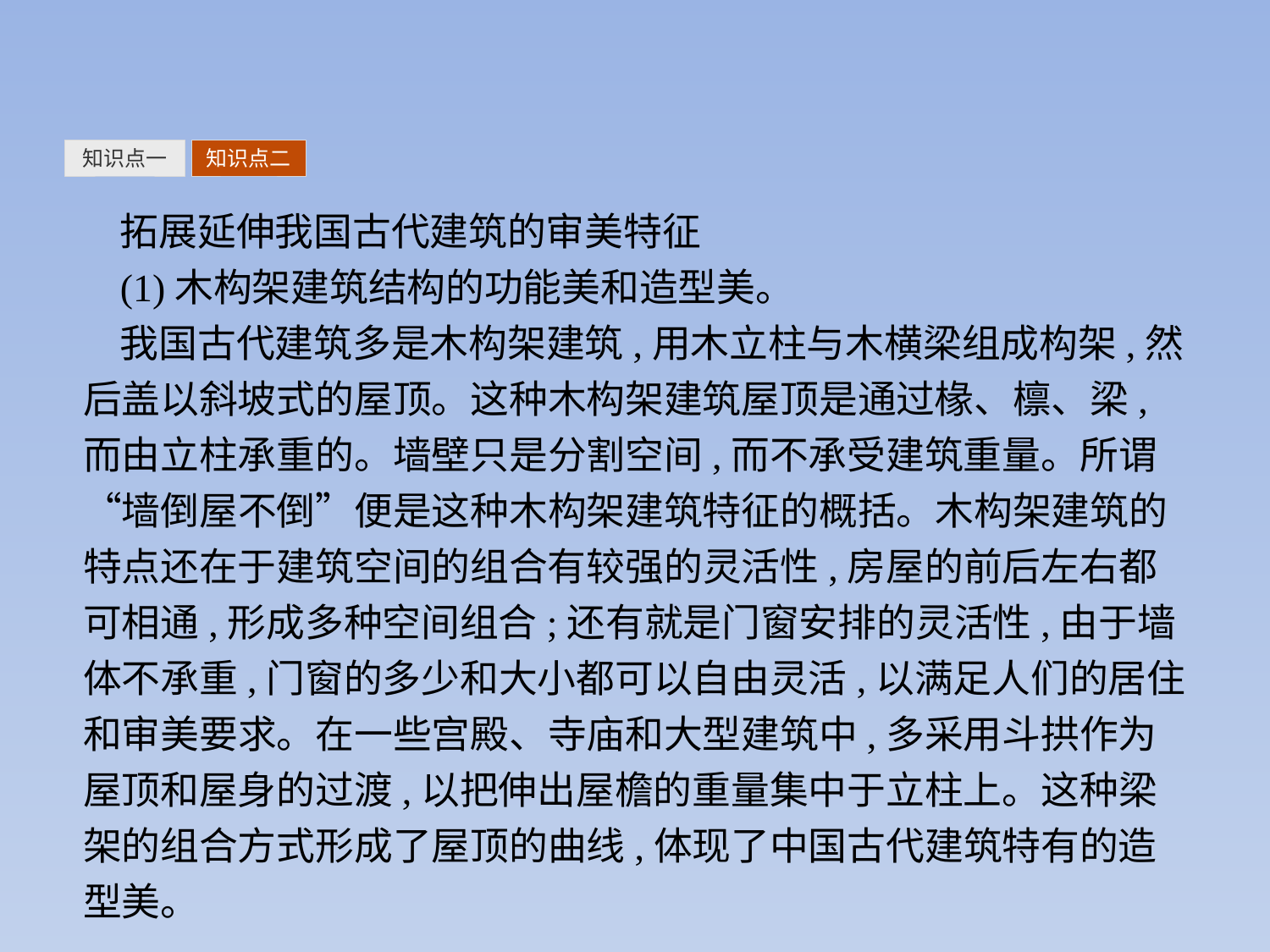

知识点一
知识点二
拓展延伸我国古代建筑的审美特征
(1)木构架建筑结构的功能美和造型美。
我国古代建筑多是木构架建筑,用木立柱与木横梁组成构架,然后盖以斜坡式的屋顶。这种木构架建筑屋顶是通过椽、檩、梁,而由立柱承重的。墙壁只是分割空间,而不承受建筑重量。所谓“墙倒屋不倒”便是这种木构架建筑特征的概括。木构架建筑的特点还在于建筑空间的组合有较强的灵活性,房屋的前后左右都可相通,形成多种空间组合;还有就是门窗安排的灵活性,由于墙体不承重,门窗的多少和大小都可以自由灵活,以满足人们的居住和审美要求。在一些宫殿、寺庙和大型建筑中,多采用斗拱作为屋顶和屋身的过渡,以把伸出屋檐的重量集中于立柱上。这种梁架的组合方式形成了屋顶的曲线,体现了中国古代建筑特有的造型美。